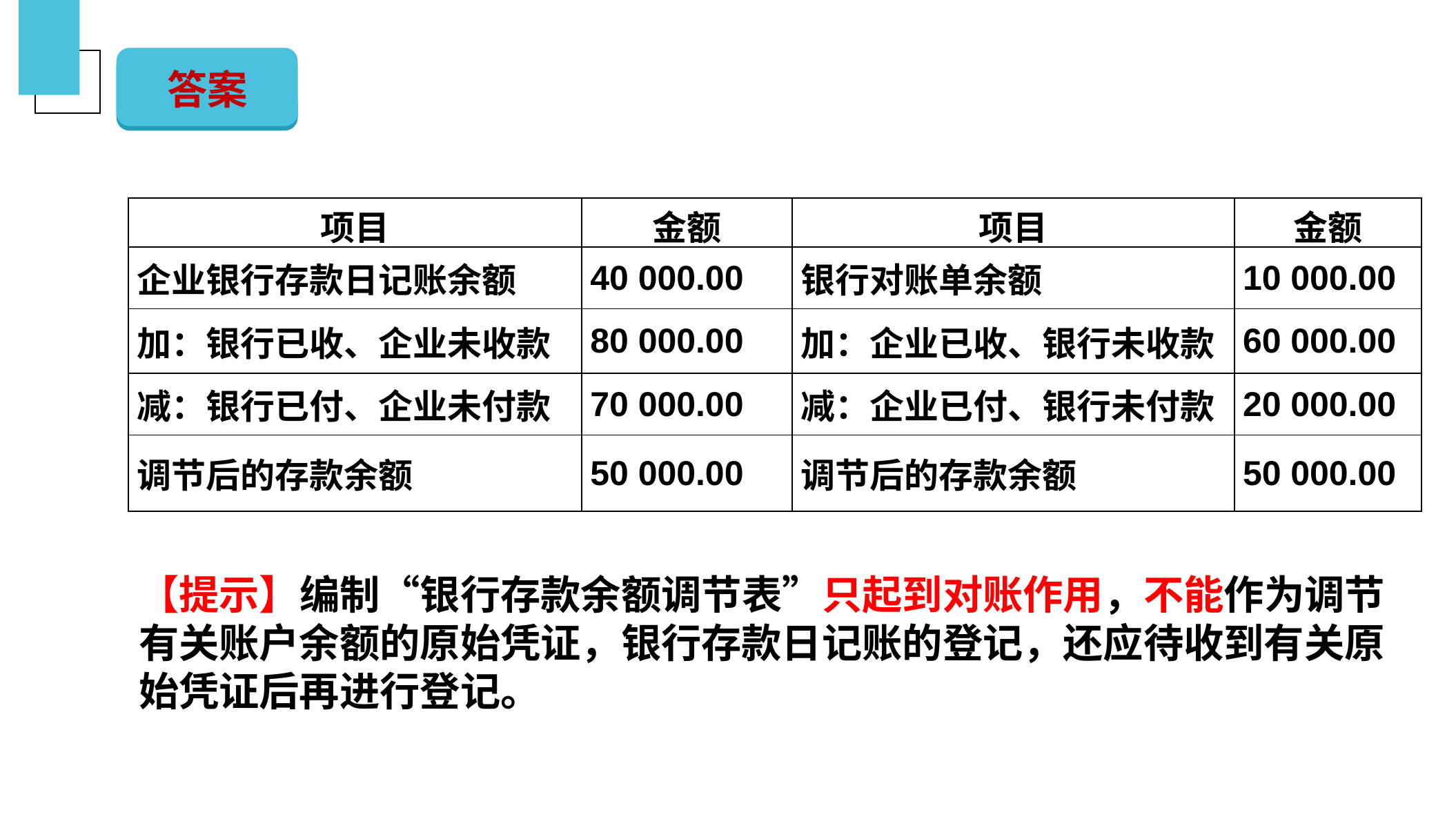

答案
（二）银行存款的清查
| 项目 | 金额 | 项目 | 金额 |
| --- | --- | --- | --- |
| 企业银行存款日记账余额 | 40 000.00 | 银行对账单余额 | 10 000.00 |
| 加：银行已收、企业未收款 | 80 000.00 | 加：企业已收、银行未收款 | 60 000.00 |
| 减：银行已付、企业未付款 | 70 000.00 | 减：企业已付、银行未付款 | 20 000.00 |
| 调节后的存款余额 | 50 000.00 | 调节后的存款余额 | 50 000.00 |
【提示】编制“银行存款余额调节表”只起到对账作用，不能作为调节有关账户余额的原始凭证，银行存款日记账的登记，还应待收到有关原始凭证后再进行登记。